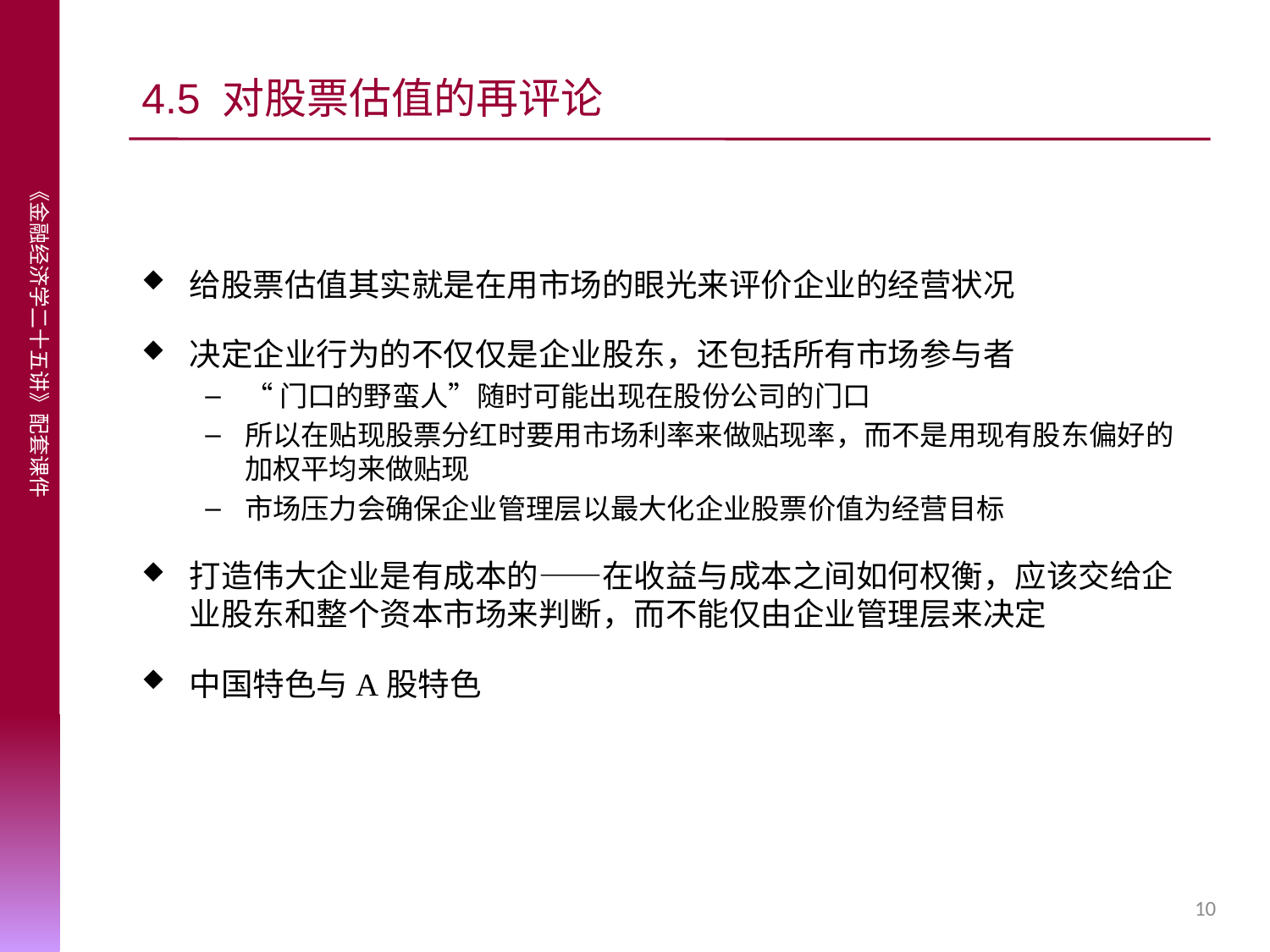

# 4.5 对股票估值的再评论

给股票估值其实就是在用市场的眼光来评价企业的经营状况
决定企业行为的不仅仅是企业股东，还包括所有市场参与者
“门口的野蛮人”随时可能出现在股份公司的门口
所以在贴现股票分红时要用市场利率来做贴现率，而不是用现有股东偏好的加权平均来做贴现
市场压力会确保企业管理层以最大化企业股票价值为经营目标
打造伟大企业是有成本的——在收益与成本之间如何权衡，应该交给企业股东和整个资本市场来判断，而不能仅由企业管理层来决定
中国特色与A股特色
10